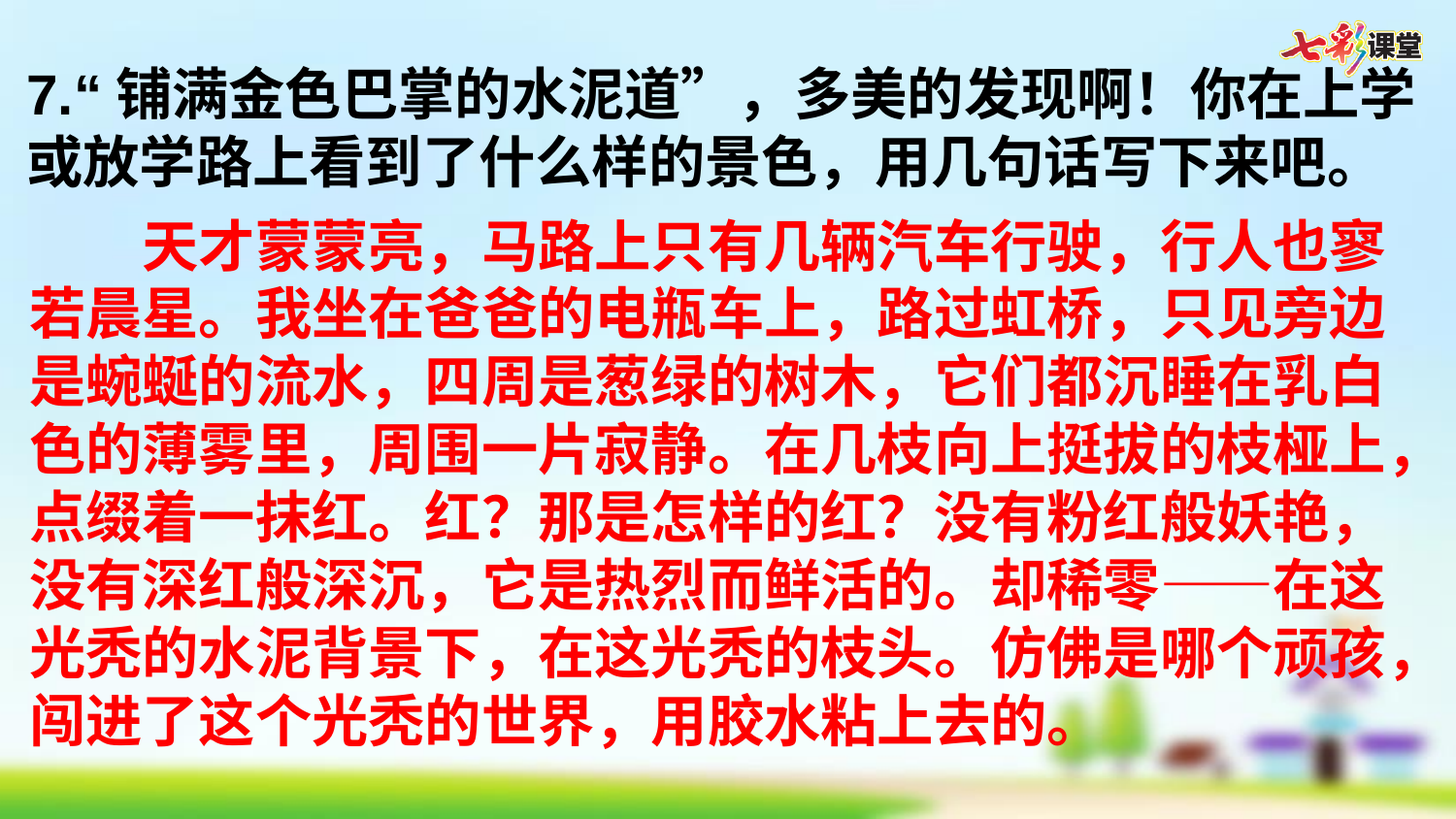

7.“铺满金色巴掌的水泥道”，多美的发现啊！你在上学或放学路上看到了什么样的景色，用几句话写下来吧。
　　天才蒙蒙亮，马路上只有几辆汽车行驶，行人也寥若晨星。我坐在爸爸的电瓶车上，路过虹桥，只见旁边是蜿蜒的流水，四周是葱绿的树木，它们都沉睡在乳白色的薄雾里，周围一片寂静。在几枝向上挺拔的枝桠上，点缀着一抹红。红？那是怎样的红？没有粉红般妖艳，没有深红般深沉，它是热烈而鲜活的。却稀零——在这光秃的水泥背景下，在这光秃的枝头。仿佛是哪个顽孩，闯进了这个光秃的世界，用胶水粘上去的。